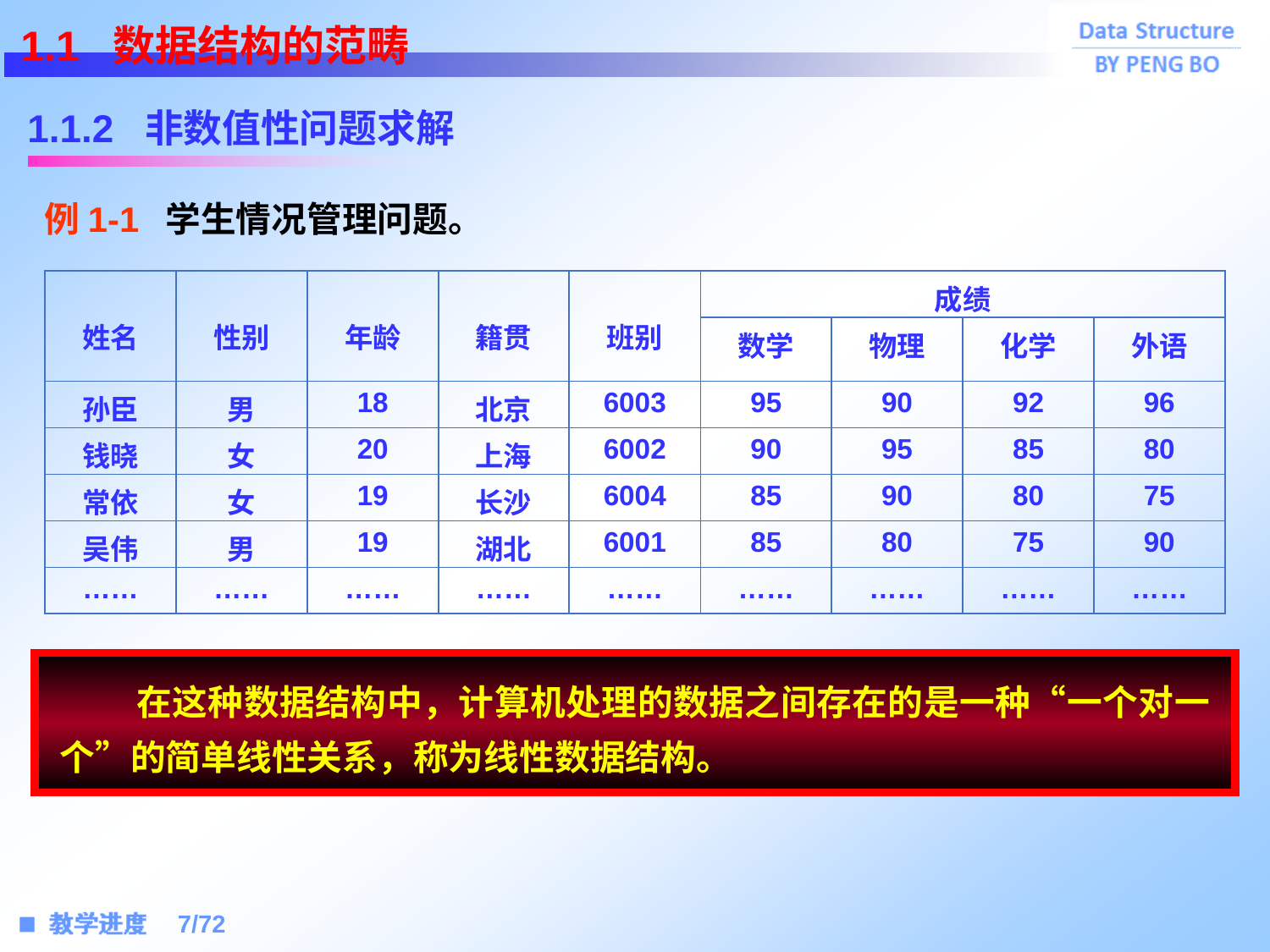

1.1  数据结构的范畴

1.1.2  非数值性问题求解

例1-1  学生情况管理问题。
| 姓名 | 性别 | 年龄 | 籍贯 | 班别 | 成绩 |  |  |  |
| --- | --- | --- | --- | --- | --- | --- | --- | --- |
|  |  |  |  |  | 数学 | 物理 | 化学 | 外语 |
| 孙臣 | 男 | 18 | 北京 | 6003 | 95 | 90 | 92 | 96 |
| 钱晓 | 女 | 20 | 上海 | 6002 | 90 | 95 | 85 | 80 |
| 常依 | 女 | 19 | 长沙 | 6004 | 85 | 90 | 80 | 75 |
| 吴伟 | 男 | 19 | 湖北 | 6001 | 85 | 80 | 75 | 90 |
| …… | …… | …… | …… | …… | …… | …… | …… | …… |
        在这种数据结构中，计算机处理的数据之间存在的是一种“一个对一个”的简单线性关系，称为线性数据结构。